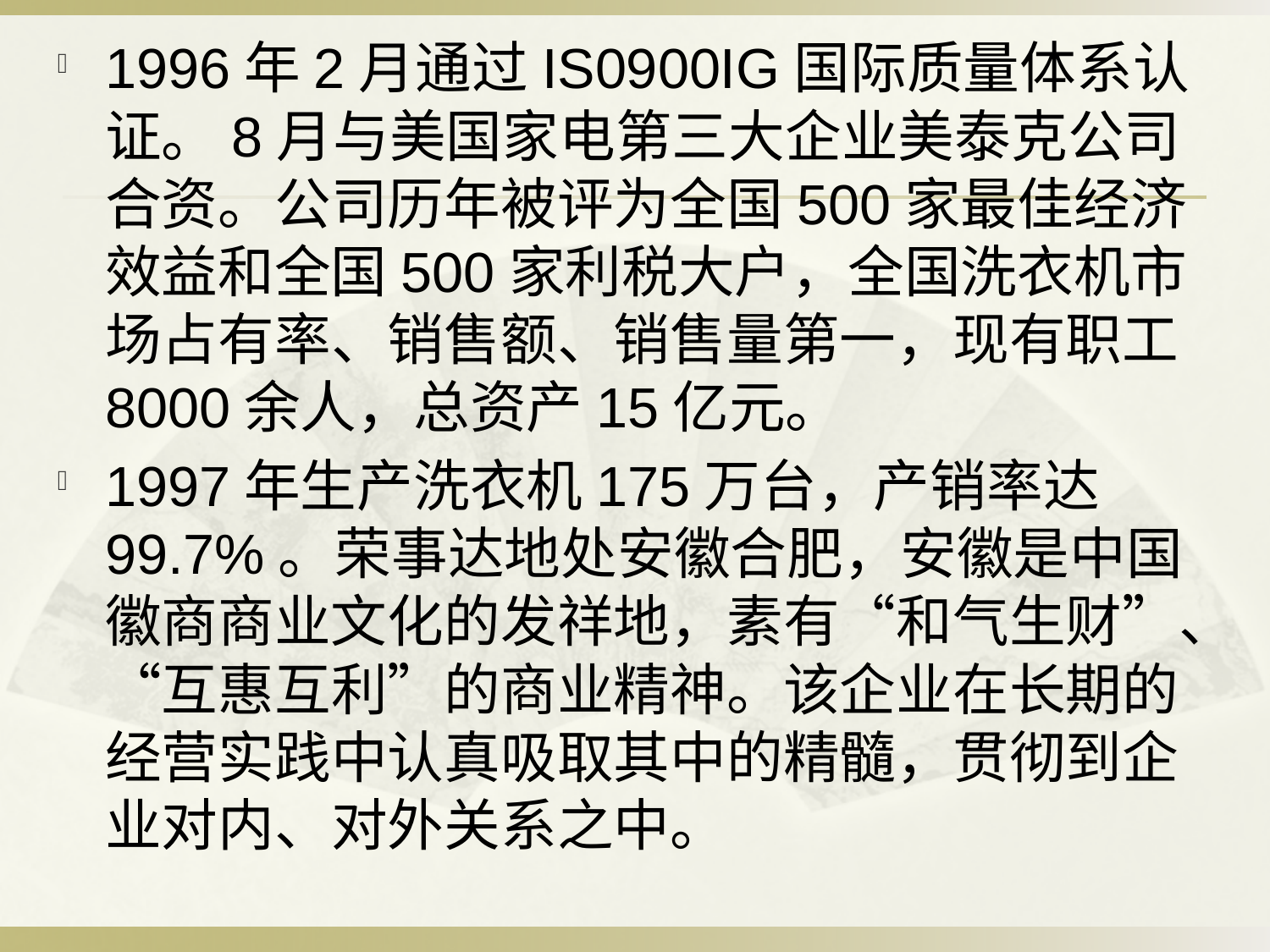

1996年2月通过IS0900IG国际质量体系认证。8月与美国家电第三大企业美泰克公司合资。公司历年被评为全国500家最佳经济效益和全国500家利税大户，全国洗衣机市场占有率、销售额、销售量第一，现有职工8000余人，总资产15亿元。
1997年生产洗衣机175万台，产销率达99.7%。荣事达地处安徽合肥，安徽是中国徽商商业文化的发祥地，素有“和气生财”、“互惠互利”的商业精神。该企业在长期的经营实践中认真吸取其中的精髓，贯彻到企业对内、对外关系之中。
#